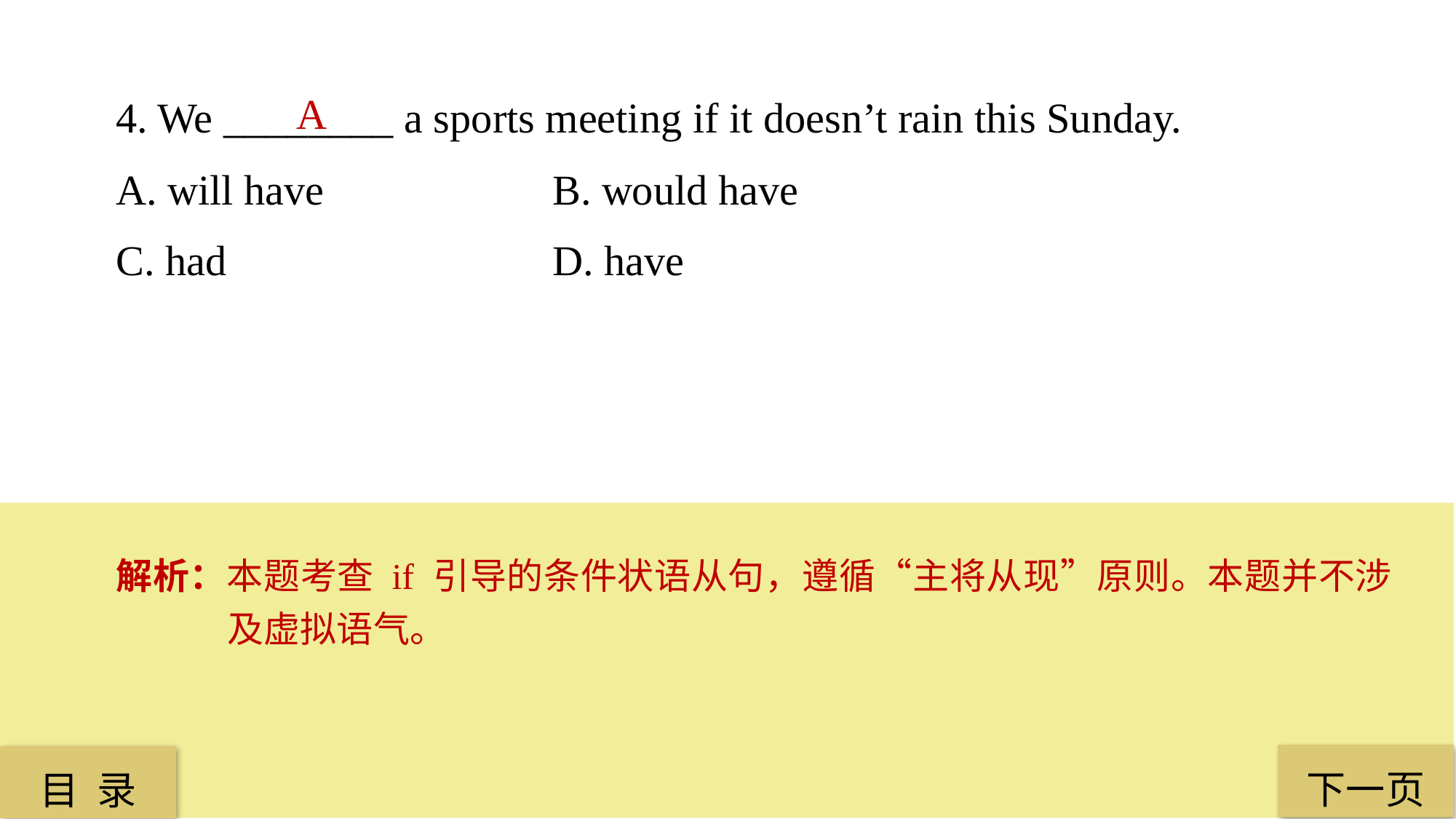

4. We ________ a sports meeting if it doesn’t rain this Sunday.
A. will have 		B. would have
C. had 			D. have
A
解析：本题考查 if 引导的条件状语从句，遵循“主将从现”原则。本题并不涉及虚拟语气。